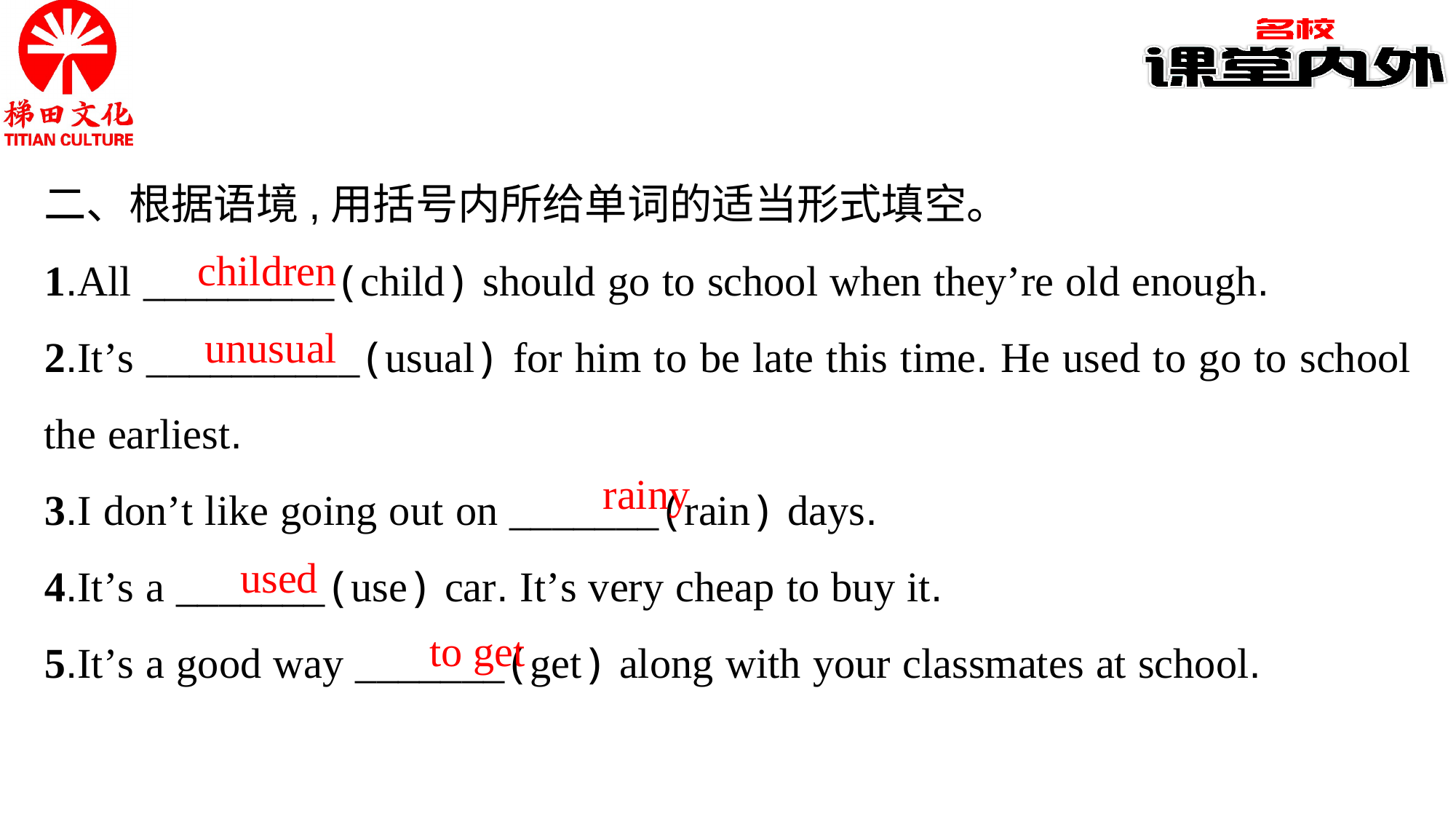

二、根据语境,用括号内所给单词的适当形式填空。
1.All _________(child) should go to school when they’re old enough.
2.It’s __________(usual) for him to be late this time. He used to go to school the earliest.
3.I don’t like going out on _______(rain) days.
4.It’s a _______(use) car. It’s very cheap to buy it.
5.It’s a good way _______(get) along with your classmates at school.
children
unusual
rainy
used
to get